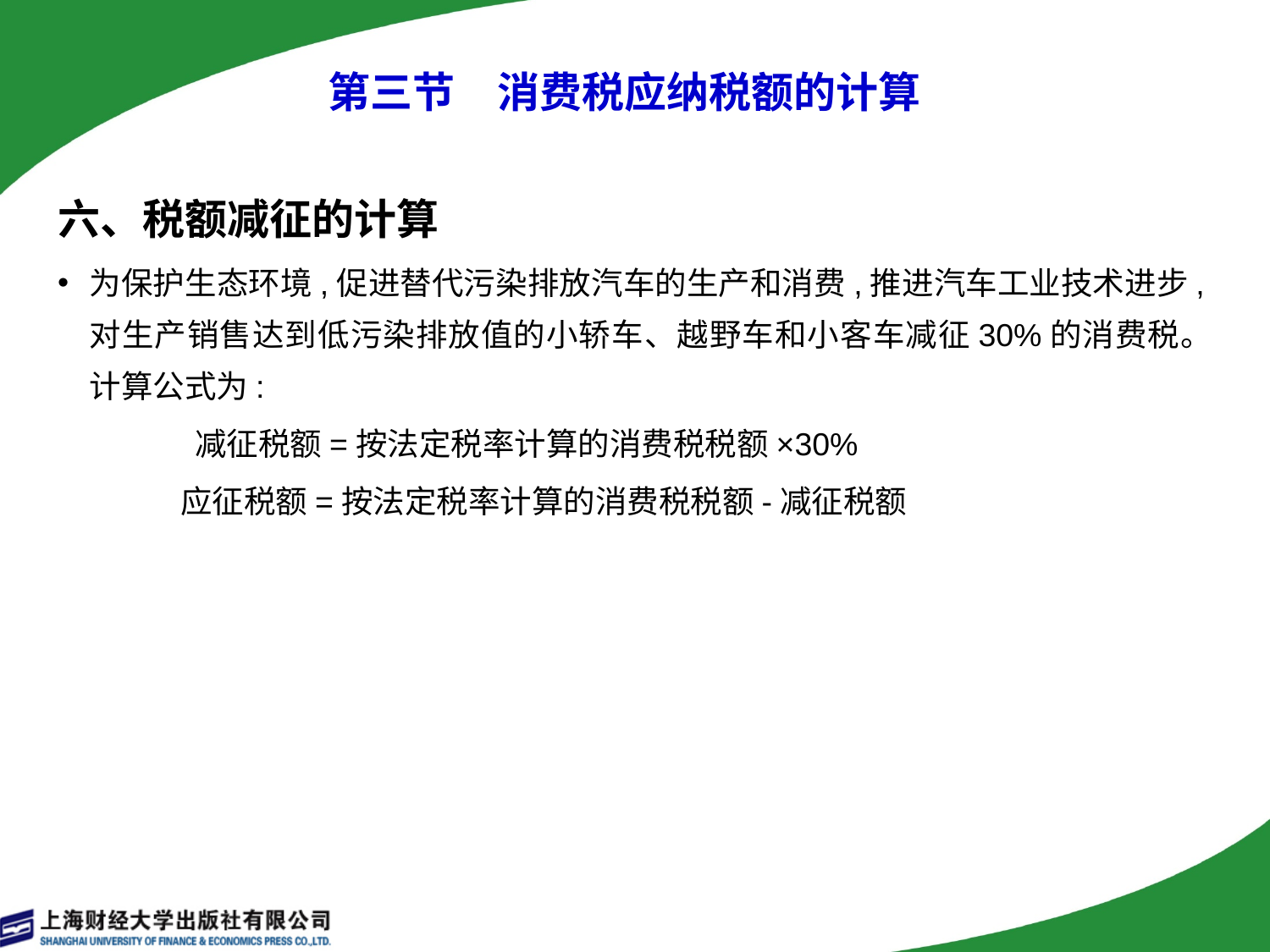

# 第三节　消费税应纳税额的计算
六、税额减征的计算
为保护生态环境,促进替代污染排放汽车的生产和消费,推进汽车工业技术进步,对生产销售达到低污染排放值的小轿车、越野车和小客车减征30%的消费税。计算公式为:
                  减征税额=按法定税率计算的消费税税额×30%
                应征税额=按法定税率计算的消费税税额-减征税额